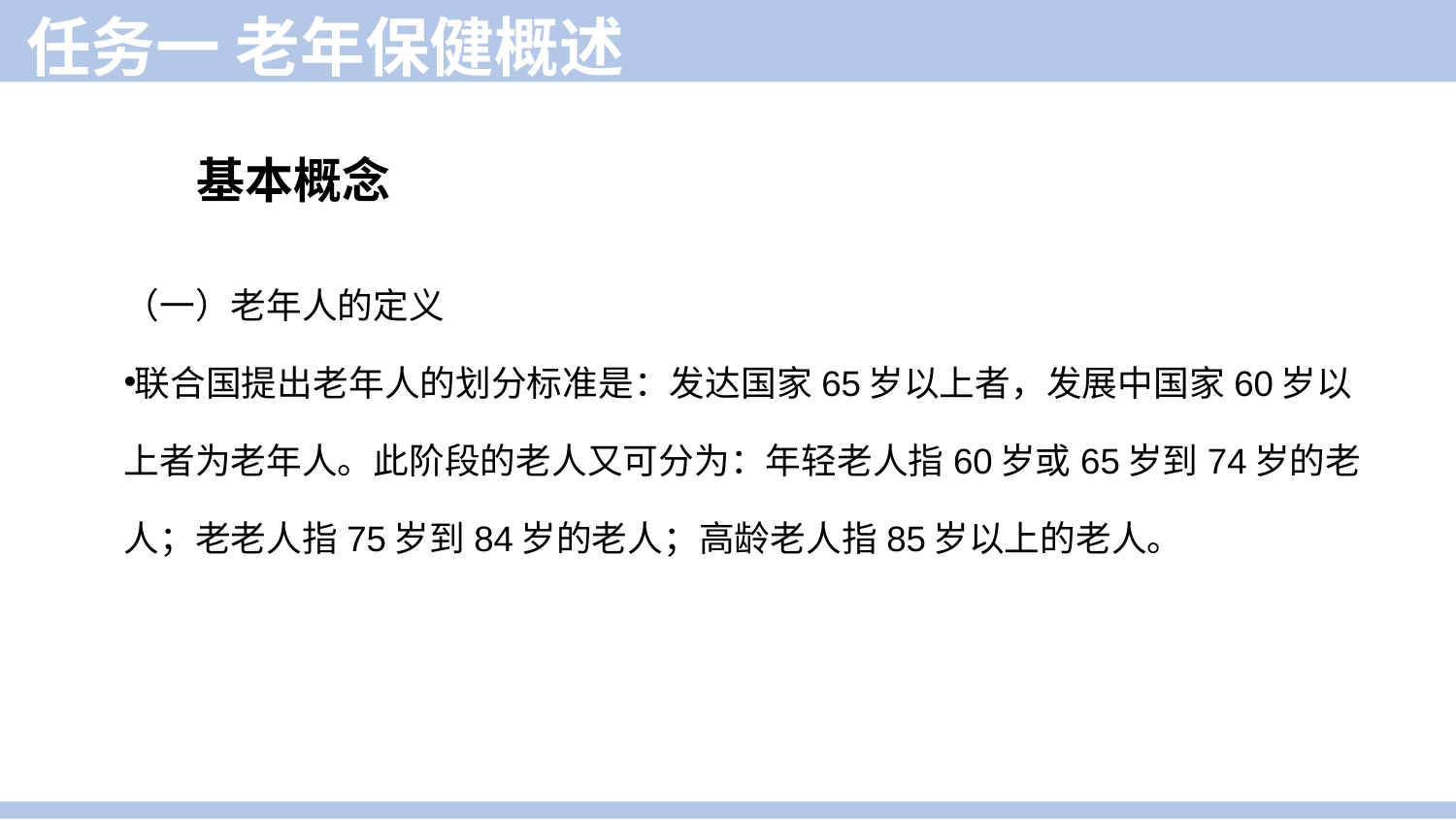

任务一 老年保健概述
基本概念
（一）老年人的定义
联合国提出老年人的划分标准是：发达国家65岁以上者，发展中国家60岁以上者为老年人。此阶段的老人又可分为：年轻老人指60岁或65岁到74岁的老人；老老人指75岁到84岁的老人；高龄老人指85岁以上的老人。